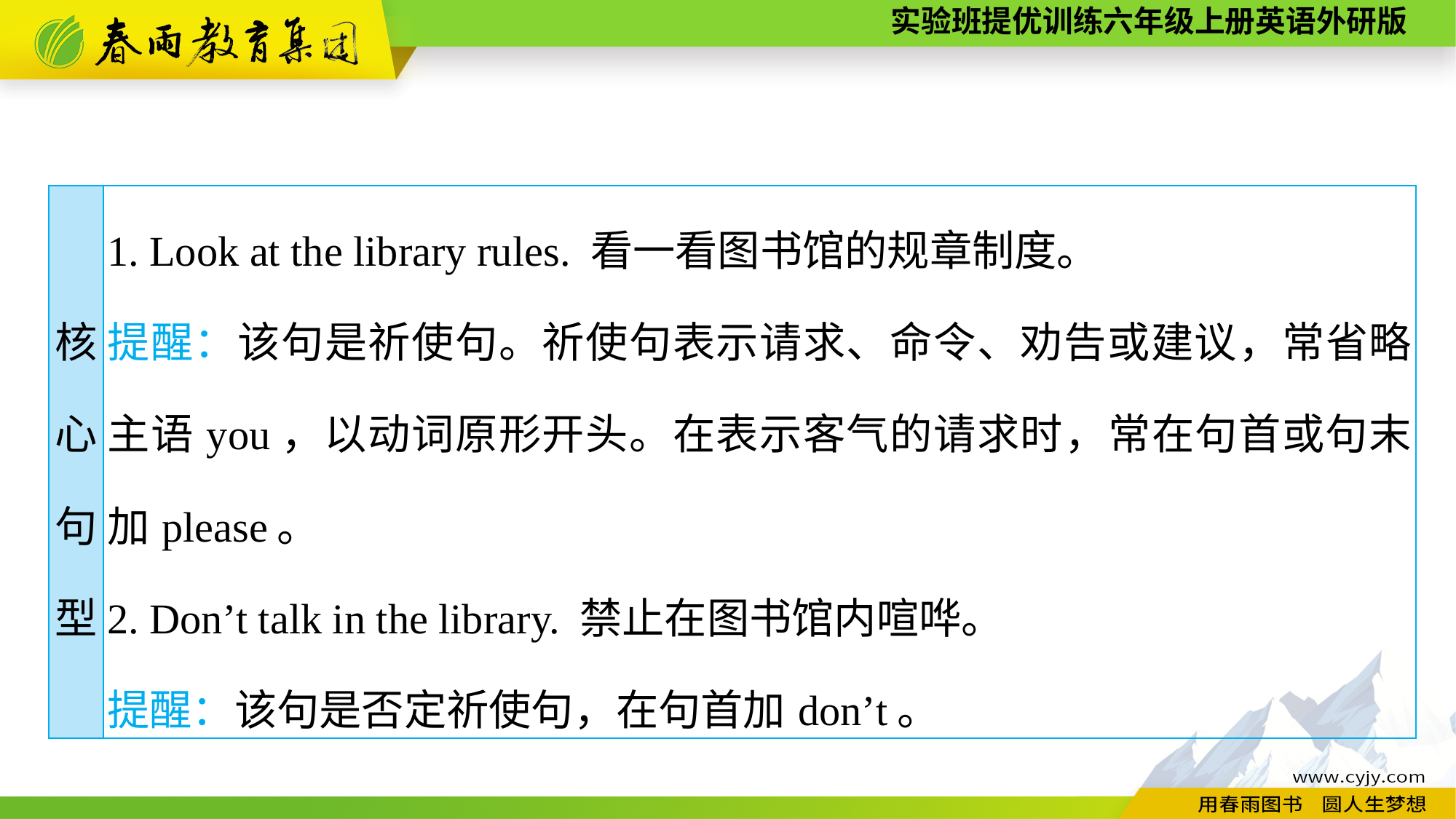

| 核 心 句 型 | 1. Look at the library rules. 看一看图书馆的规章制度。 提醒：该句是祈使句。祈使句表示请求、命令、劝告或建议，常省略主语you，以动词原形开头。在表示客气的请求时，常在句首或句末加please。 2. Don’t talk in the library. 禁止在图书馆内喧哗。 提醒：该句是否定祈使句，在句首加don’t。 |
| --- | --- |